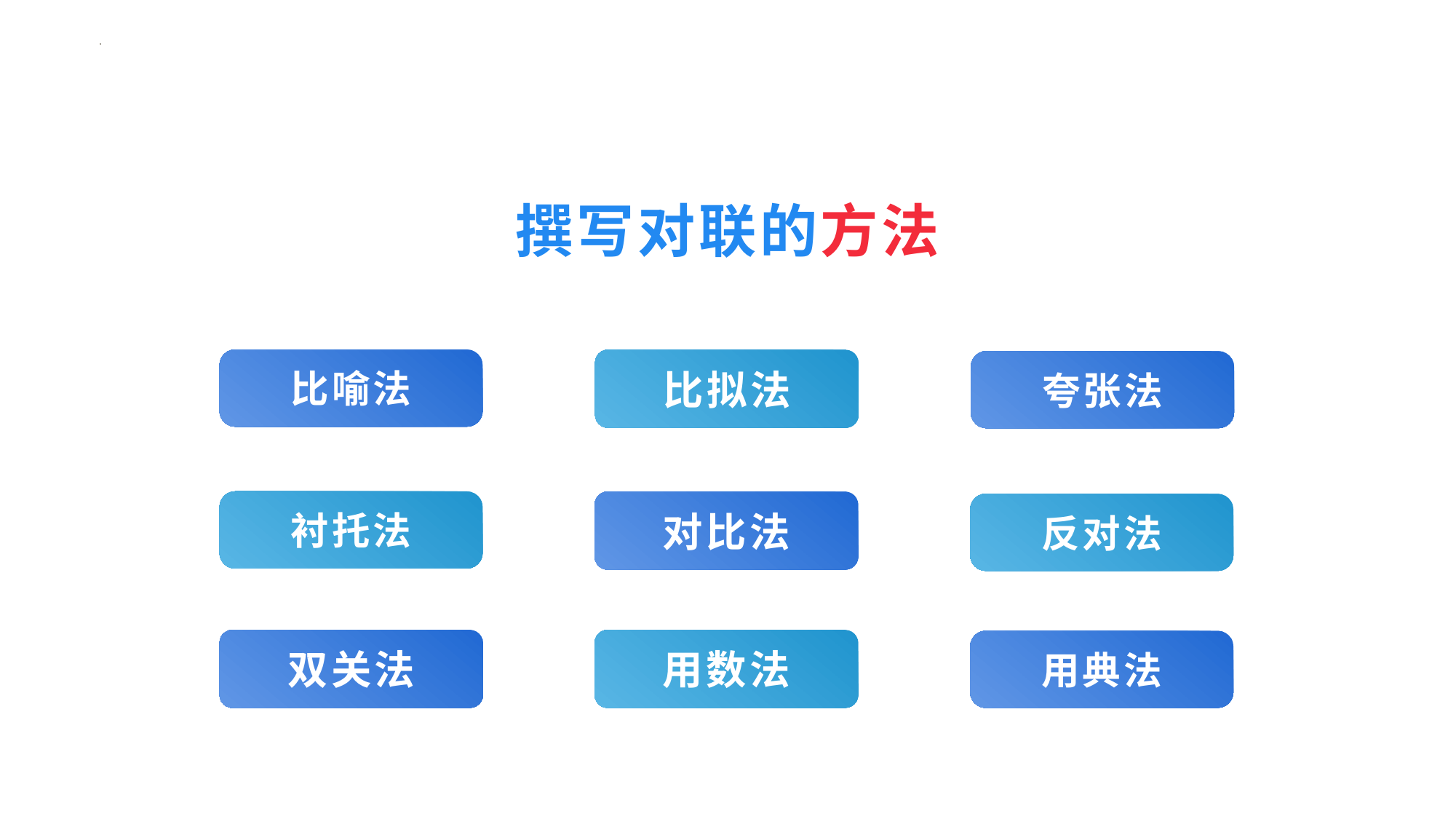

撰写对联的方法
#
比喻法
比拟法
夸张法

衬托法
对比法
反对法
双关法
用数法
用典法